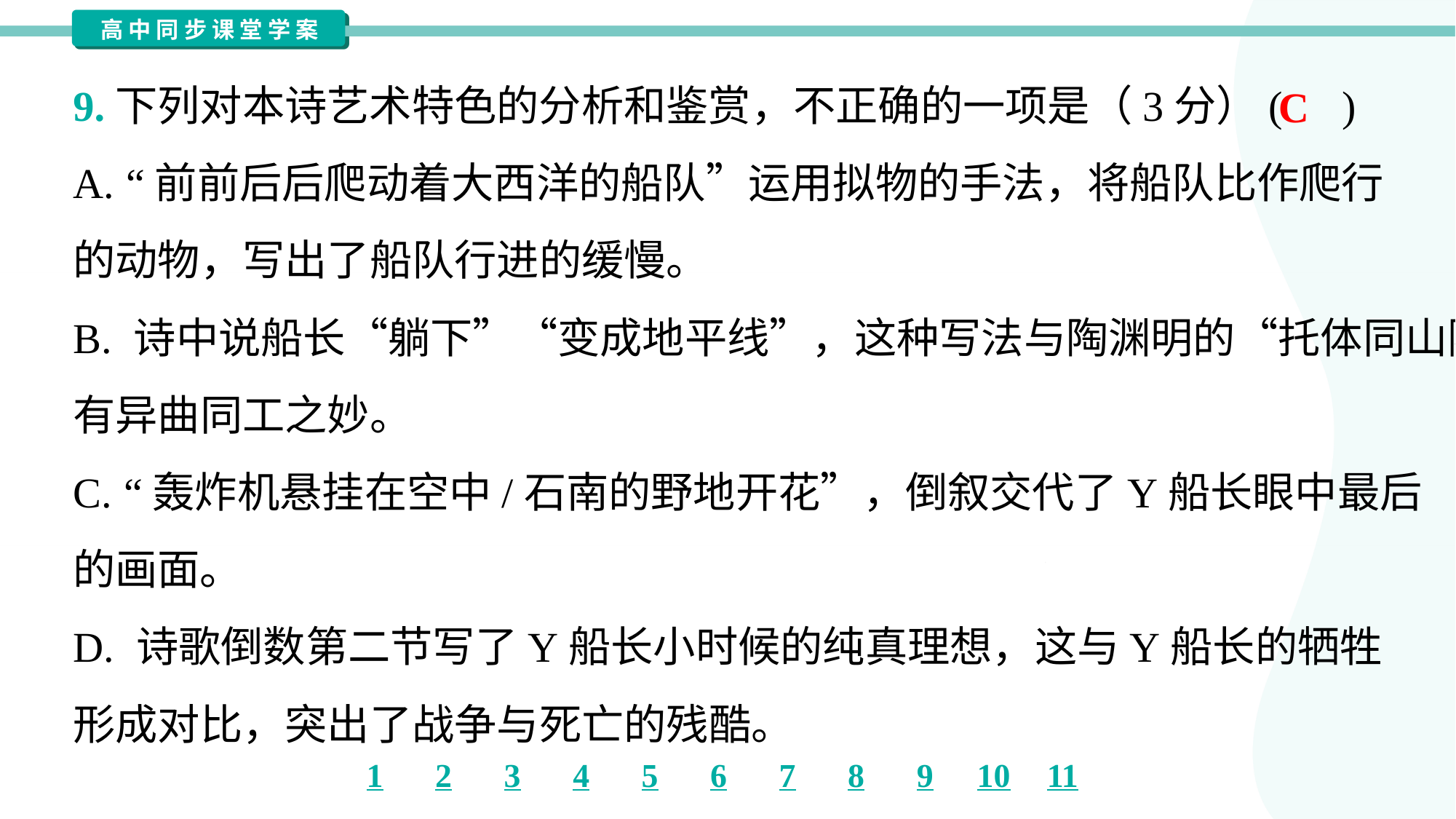

9.下列对本诗艺术特色的分析和鉴赏，不正确的一项是（3分）(     )
C
A. “前前后后爬动着大西洋的船队”运用拟物的手法，将船队比作爬行
的动物，写出了船队行进的缓慢。
B. 诗中说船长“躺下”“变成地平线”，这种写法与陶渊明的“托体同山阿”
有异曲同工之妙。
C. “轰炸机悬挂在空中/石南的野地开花”，倒叙交代了Y船长眼中最后
的画面。
D. 诗歌倒数第二节写了Y船长小时候的纯真理想，这与Y船长的牺牲
形成对比，突出了战争与死亡的残酷。